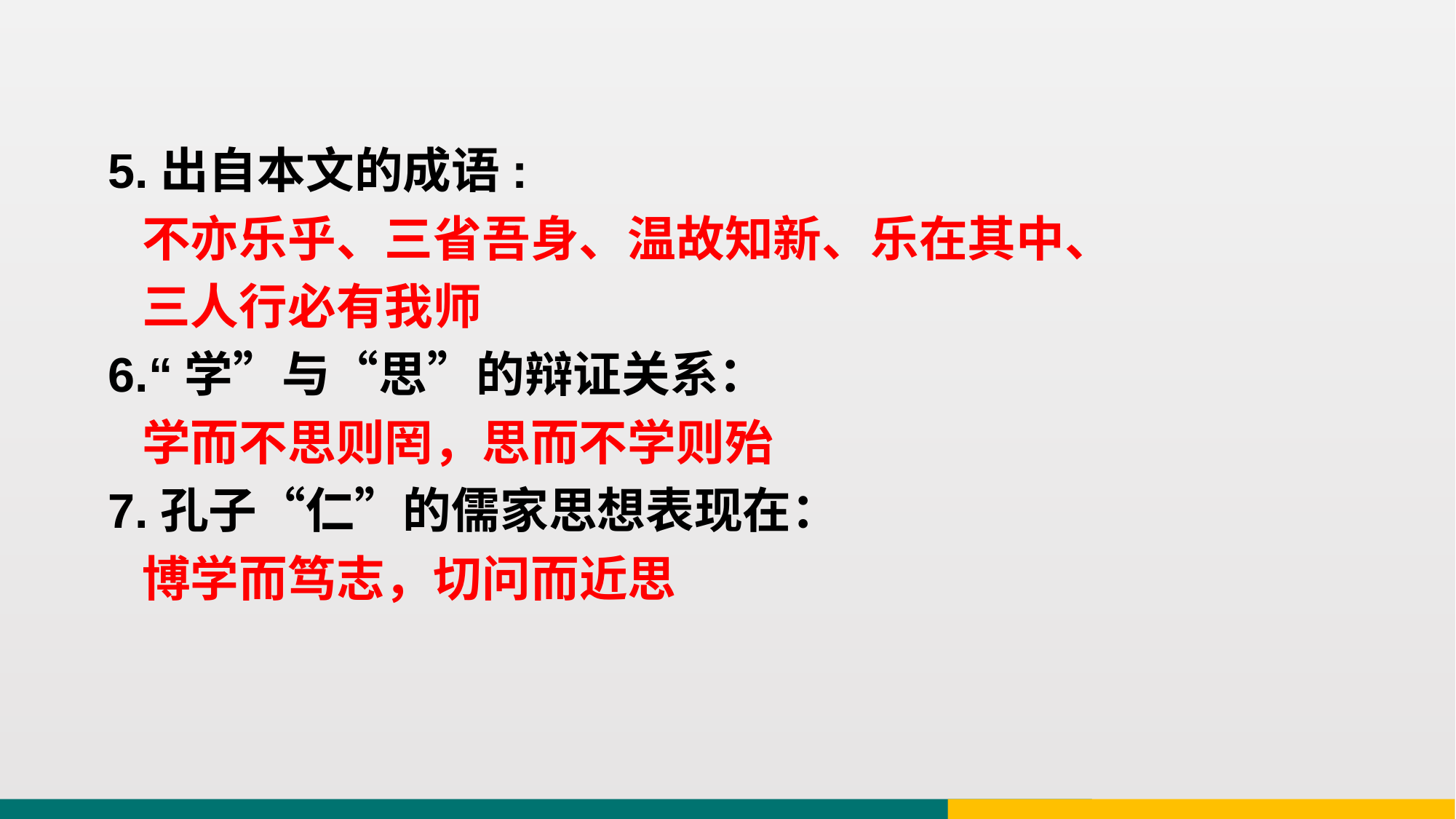

5.出自本文的成语:
  不亦乐乎、三省吾身、温故知新、乐在其中、
  三人行必有我师
6.“学”与“思”的辩证关系：
  学而不思则罔，思而不学则殆
7.孔子“仁”的儒家思想表现在：
  博学而笃志，切问而近思